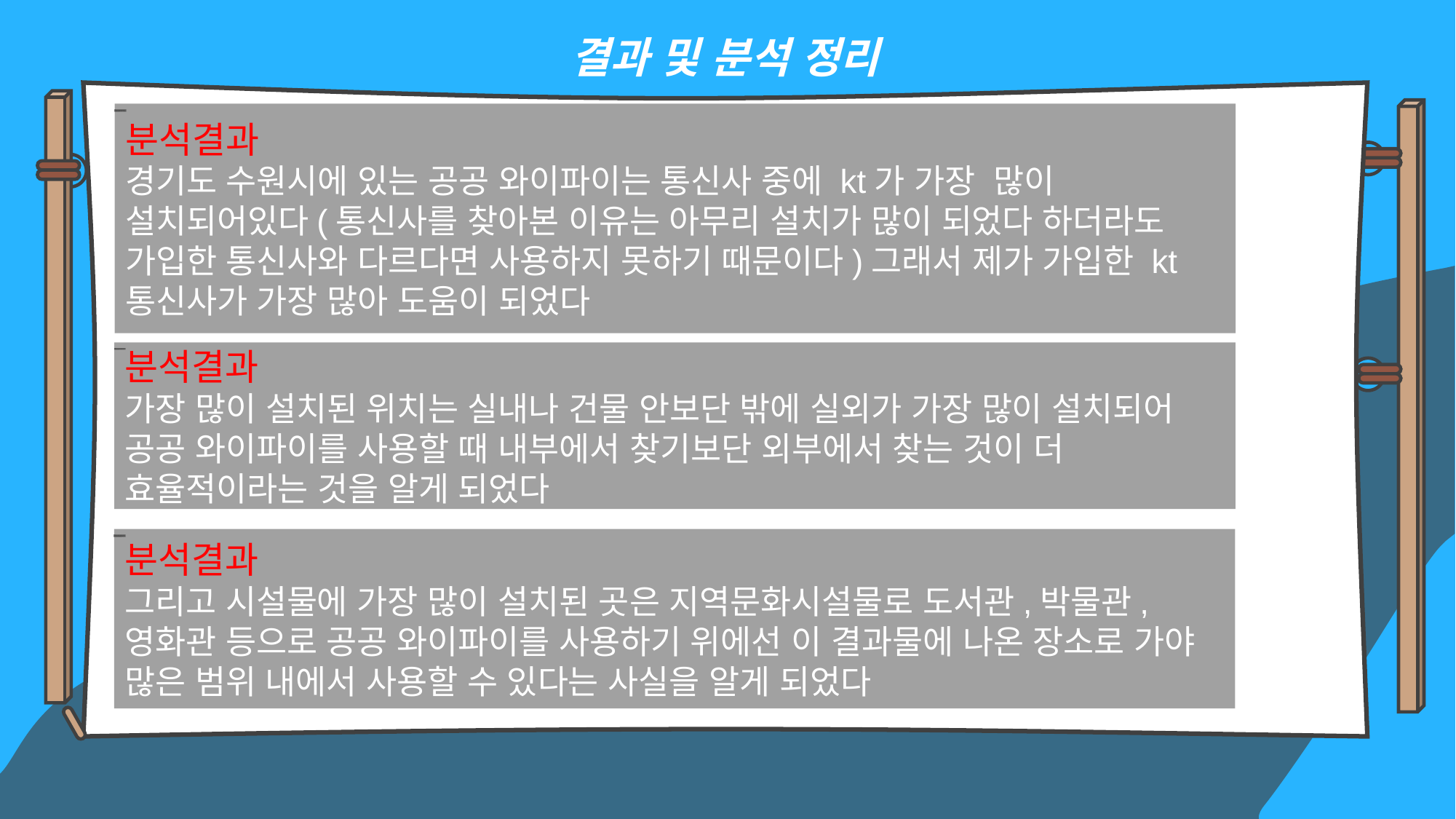

결과 및 분석 정리

분석결과
경기도 수원시에 있는 공공 와이파이는 통신사 중에 kt가 가장  많이 설치되어있다(통신사를 찾아본 이유는 아무리 설치가 많이 되었다 하더라도  가입한 통신사와 다르다면 사용하지 못하기 때문이다)그래서 제가 가입한 kt통신사가 가장 많아 도움이 되었다

분석결과
가장 많이 설치된 위치는 실내나 건물 안보단 밖에 실외가 가장 많이 설치되어 공공 와이파이를 사용할 때 내부에서 찾기보단 외부에서 찾는 것이 더 효율적이라는 것을 알게 되었다

분석결과
그리고 시설물에 가장 많이 설치된 곳은 지역문화시설물로 도서관,박물관, 영화관 등으로 공공 와이파이를 사용하기 위에선 이 결과물에 나온 장소로 가야 많은 범위 내에서 사용할 수 있다는 사실을 알게 되었다